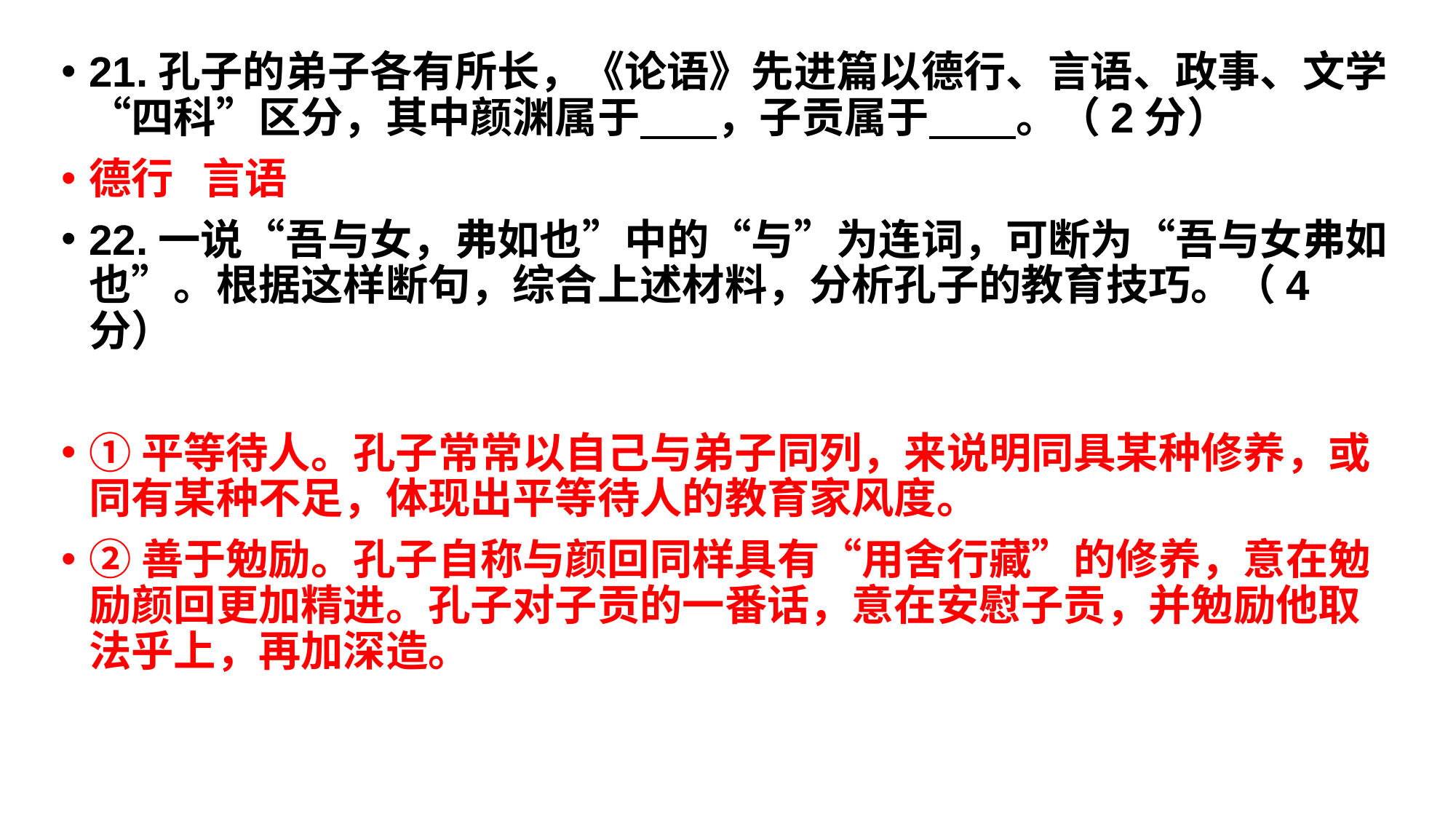

#
21.孔子的弟子各有所长，《论语》先进篇以德行、言语、政事、文学“四科”区分，其中颜渊属于        ，子贡属于         。（2分）
德行   言语
22.一说“吾与女，弗如也”中的“与”为连词，可断为“吾与女弗如也”。根据这样断句，综合上述材料，分析孔子的教育技巧。（4分）

①平等待人。孔子常常以自己与弟子同列，来说明同具某种修养，或同有某种不足，体现出平等待人的教育家风度。
②善于勉励。孔子自称与颜回同样具有“用舍行藏”的修养，意在勉励颜回更加精进。孔子对子贡的一番话，意在安慰子贡，并勉励他取法乎上，再加深造。